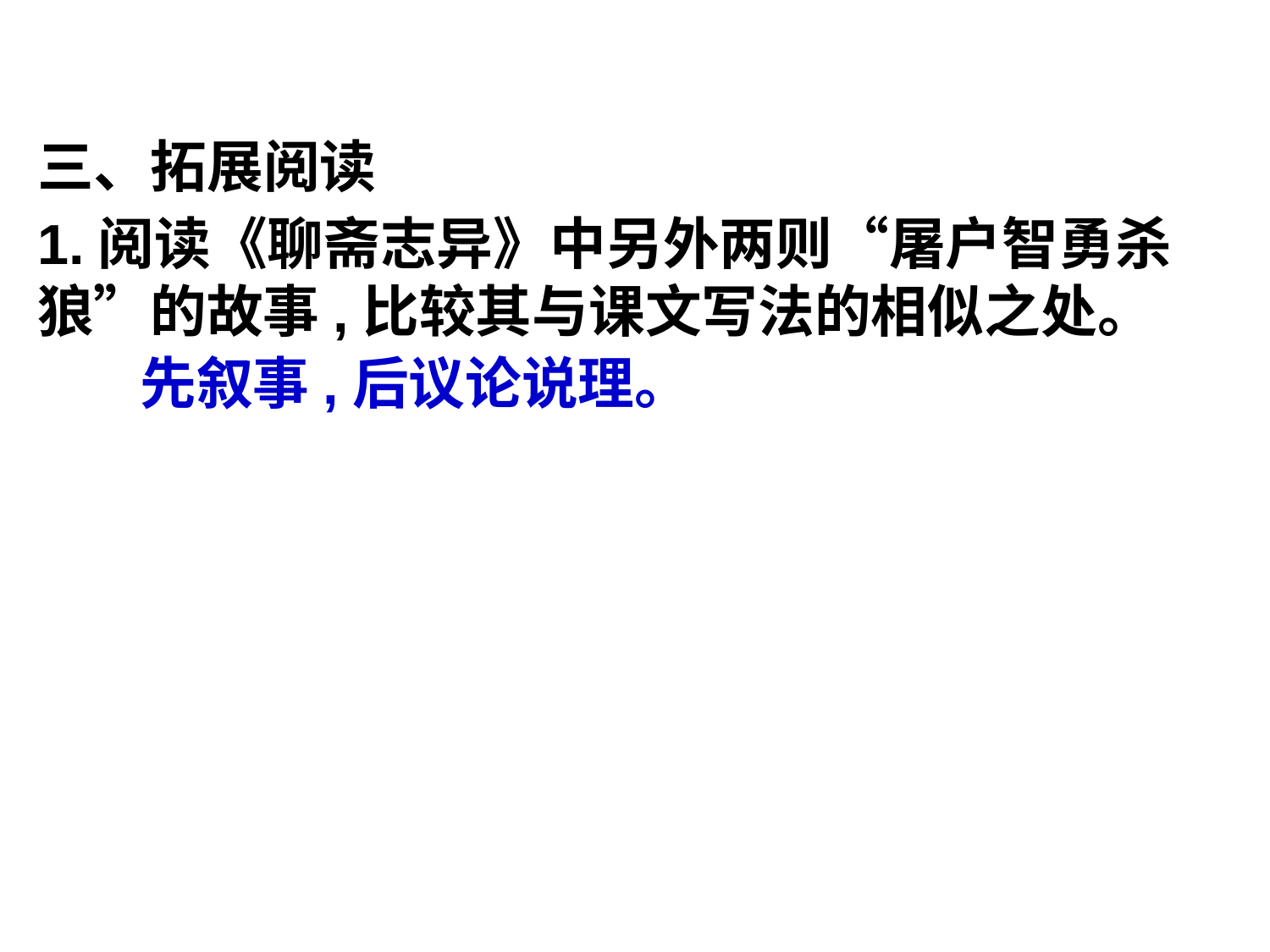

三、拓展阅读
1.阅读《聊斋志异》中另外两则“屠户智勇杀狼”的故事,比较其与课文写法的相似之处。
先叙事,后议论说理。